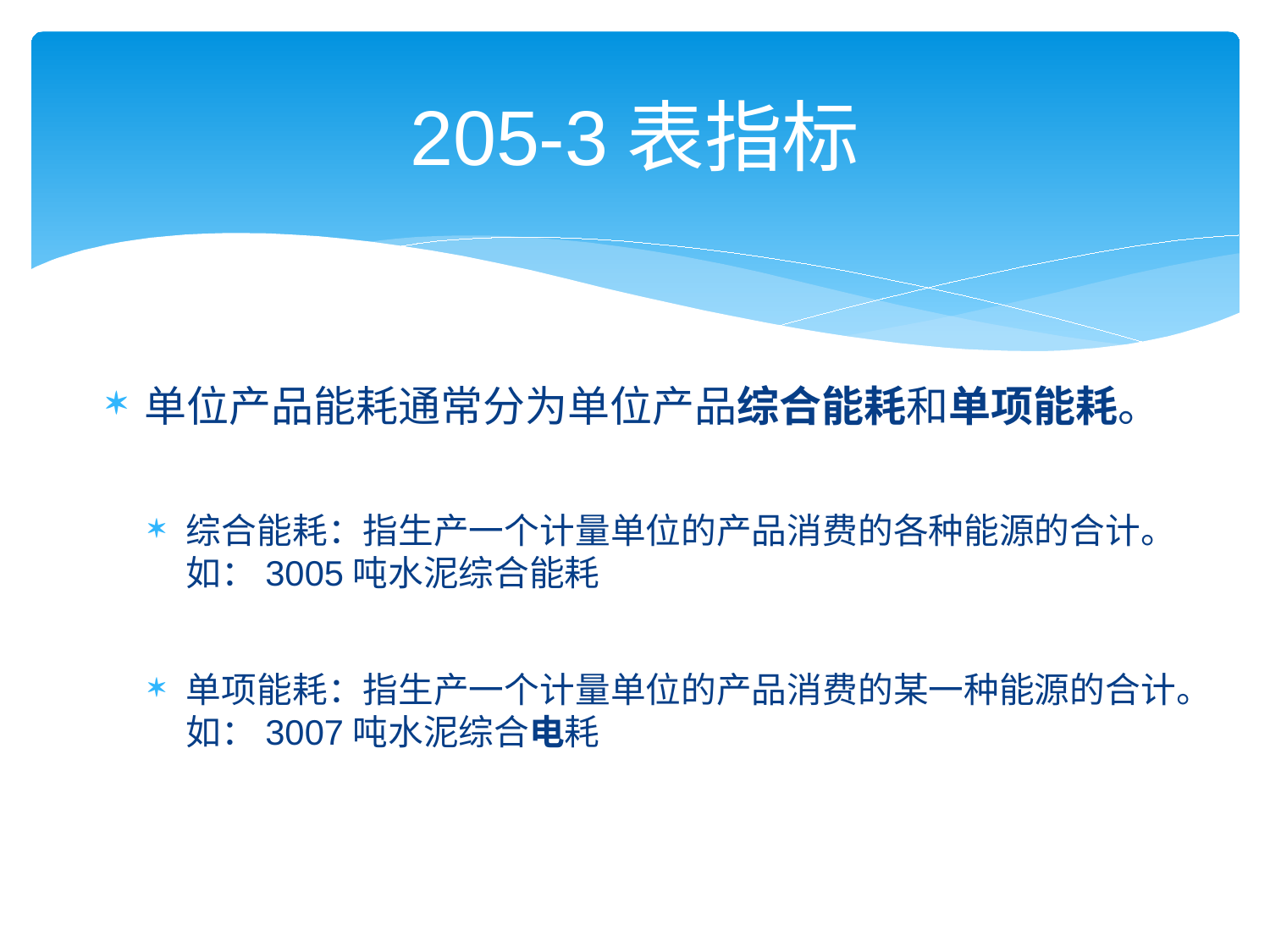

# 205-3表指标
单位产品能耗通常分为单位产品综合能耗和单项能耗。

综合能耗：指生产一个计量单位的产品消费的各种能源的合计。如：3005吨水泥综合能耗

单项能耗：指生产一个计量单位的产品消费的某一种能源的合计。如：3007吨水泥综合电耗
19